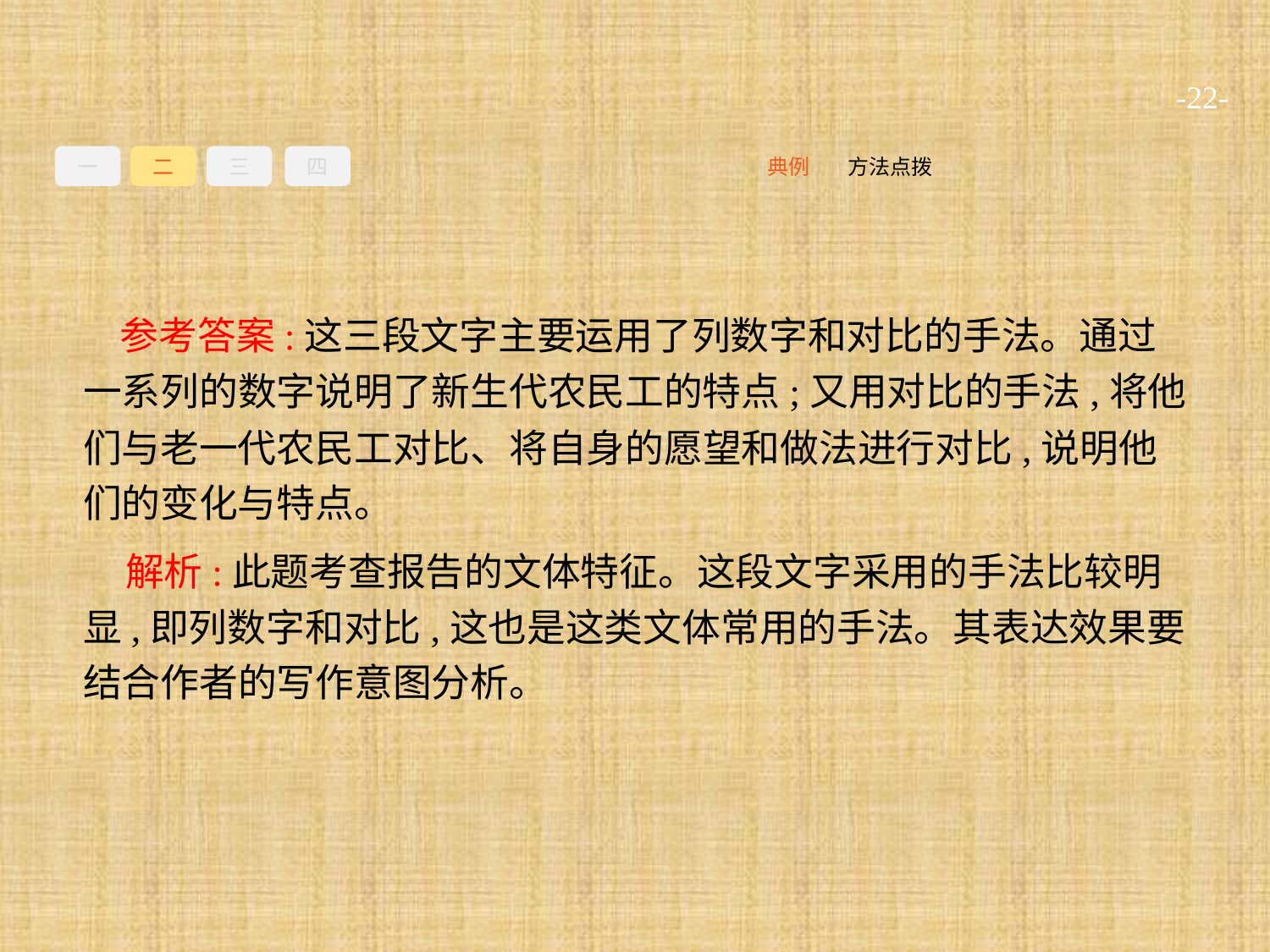

-22-
一
二
三
四
方法点拨
典例
参考答案:这三段文字主要运用了列数字和对比的手法。通过一系列的数字说明了新生代农民工的特点;又用对比的手法,将他们与老一代农民工对比、将自身的愿望和做法进行对比,说明他们的变化与特点。
解析:此题考查报告的文体特征。这段文字采用的手法比较明显,即列数字和对比,这也是这类文体常用的手法。其表达效果要结合作者的写作意图分析。